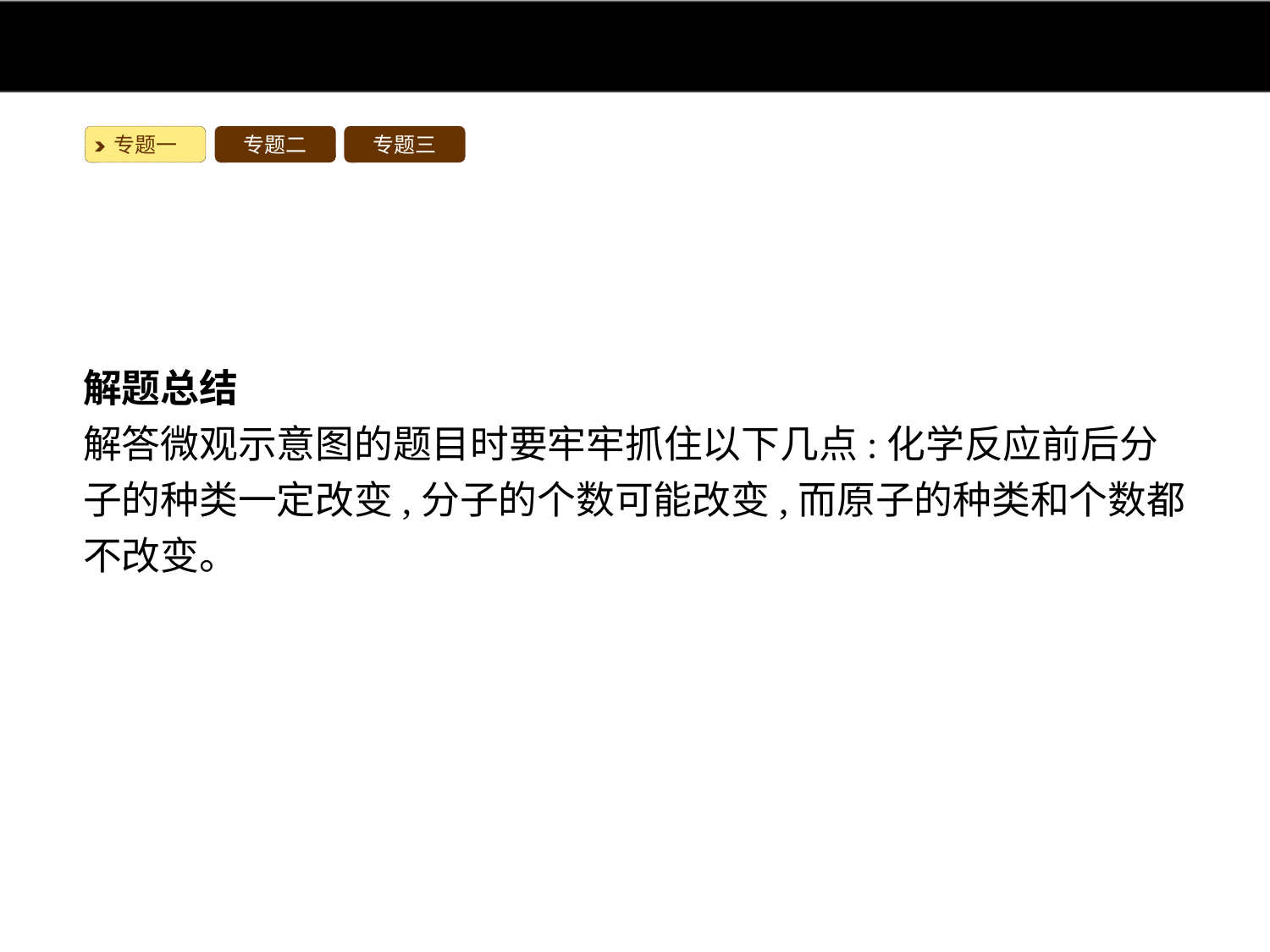

专题一
专题二
专题三

解题总结
解答微观示意图的题目时要牢牢抓住以下几点:化学反应前后分子的种类一定改变,分子的个数可能改变,而原子的种类和个数都不改变。